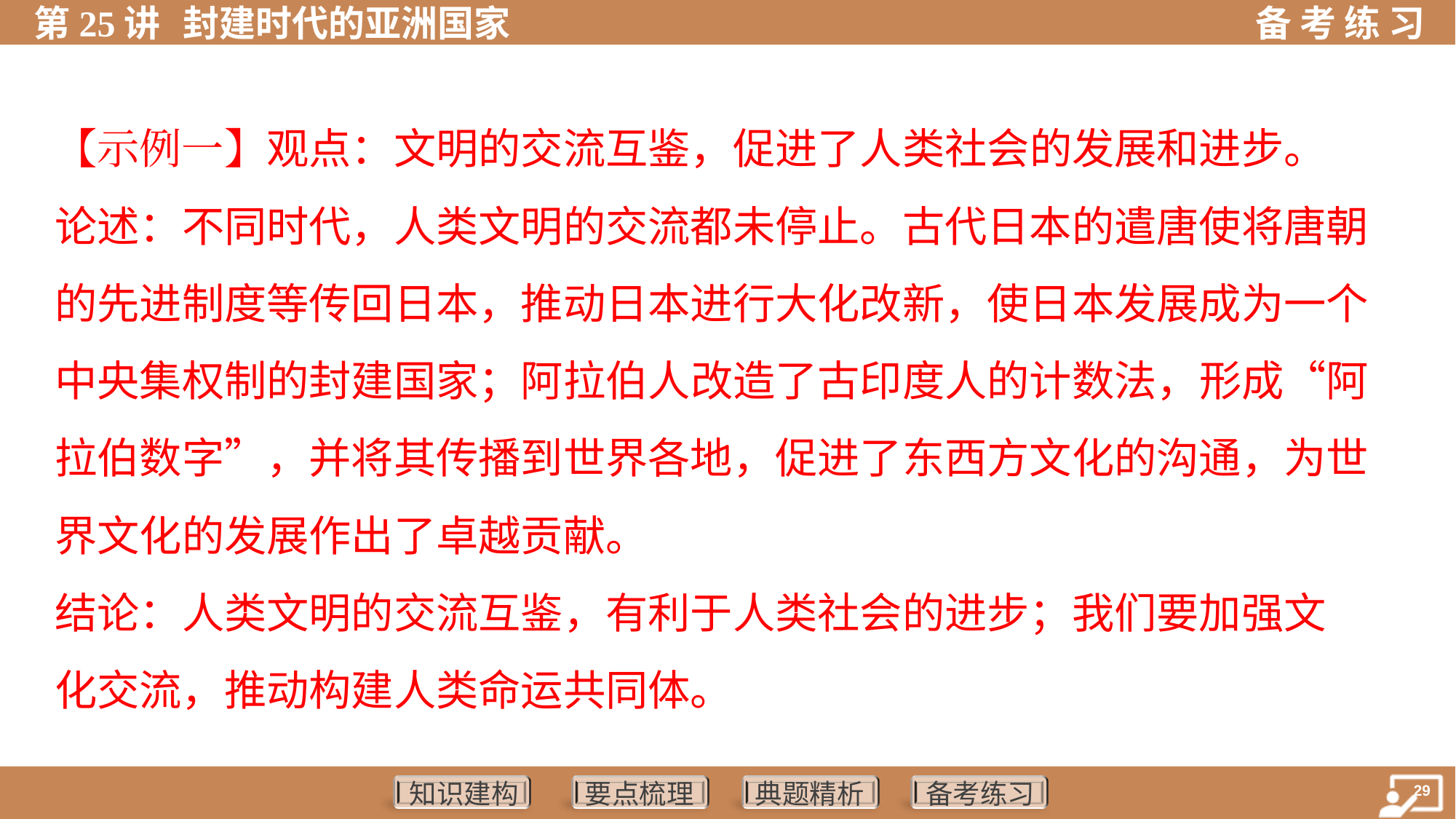

【示例一】观点：文明的交流互鉴，促进了人类社会的发展和进步。
论述：不同时代，人类文明的交流都未停止。古代日本的遣唐使将唐朝
的先进制度等传回日本，推动日本进行大化改新，使日本发展成为一个
中央集权制的封建国家；阿拉伯人改造了古印度人的计数法，形成“阿
拉伯数字”，并将其传播到世界各地，促进了东西方文化的沟通，为世
界文化的发展作出了卓越贡献。
结论：人类文明的交流互鉴，有利于人类社会的进步；我们要加强文
化交流，推动构建人类命运共同体。